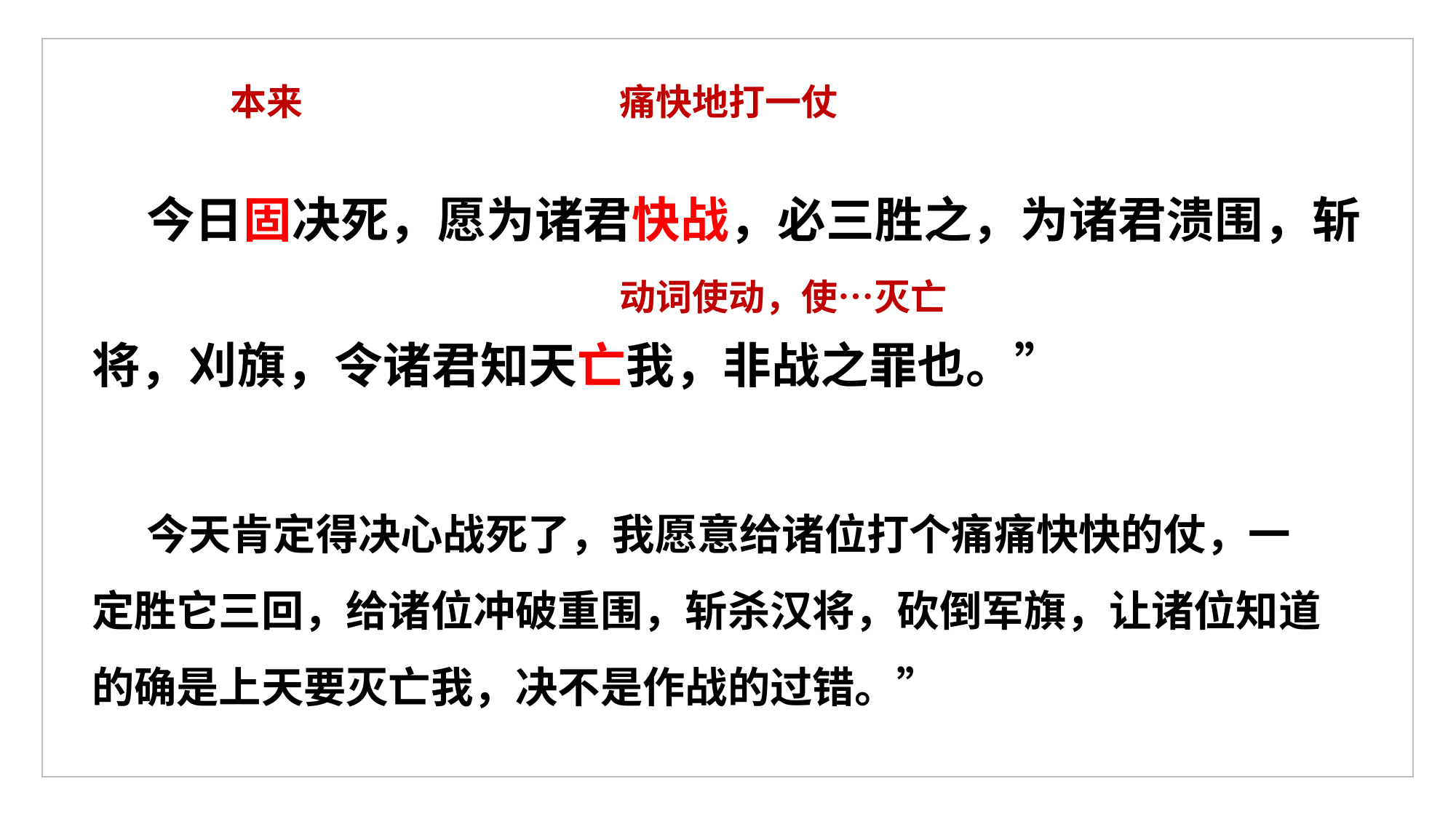

本来
痛快地打一仗
今日固决死，愿为诸君快战，必三胜之，为诸君溃围，斩将，刈旗，令诸君知天亡我，非战之罪也。”
动词使动，使…灭亡
今天肯定得决心战死了，我愿意给诸位打个痛痛快快的仗，一定胜它三回，给诸位冲破重围，斩杀汉将，砍倒军旗，让诸位知道的确是上天要灭亡我，决不是作战的过错。”